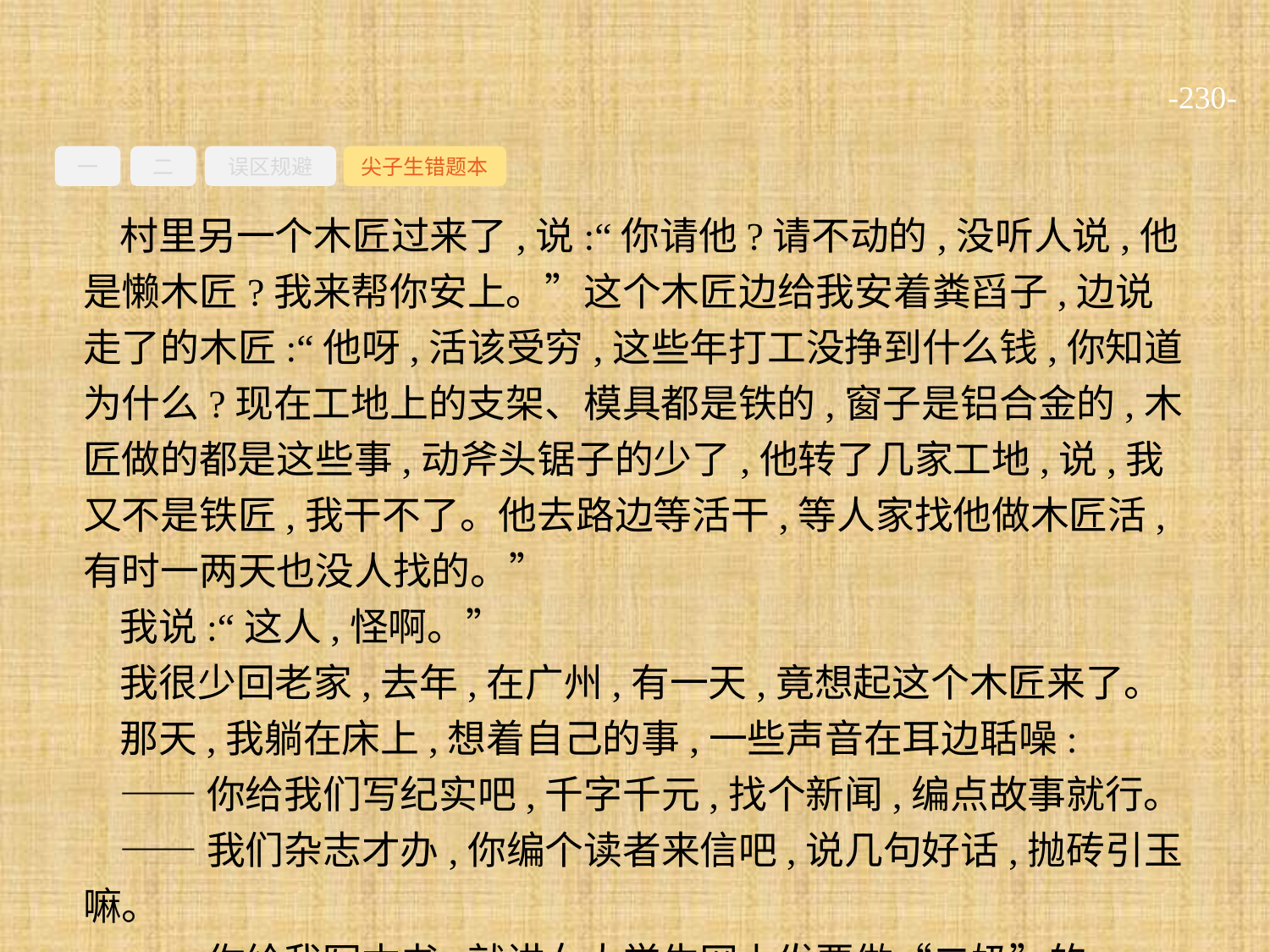

-230-
一
二
误区规避
尖子生错题本
村里另一个木匠过来了,说:“你请他?请不动的,没听人说,他是懒木匠?我来帮你安上。”这个木匠边给我安着粪舀子,边说走了的木匠:“他呀,活该受穷,这些年打工没挣到什么钱,你知道为什么?现在工地上的支架、模具都是铁的,窗子是铝合金的,木匠做的都是这些事,动斧头锯子的少了,他转了几家工地,说,我又不是铁匠,我干不了。他去路边等活干,等人家找他做木匠活,有时一两天也没人找的。”
我说:“这人,怪啊。”
我很少回老家,去年,在广州,有一天,竟想起这个木匠来了。
那天,我躺在床上,想着自己的事,一些声音在耳边聒噪:
——你给我们写纪实吧,千字千元,找个新闻,编点故事就行。
——我们杂志才办,你编个读者来信吧,说几句好话,抛砖引玉嘛。
——你给我写本书,就讲女大学生网上发要做“二奶”的。